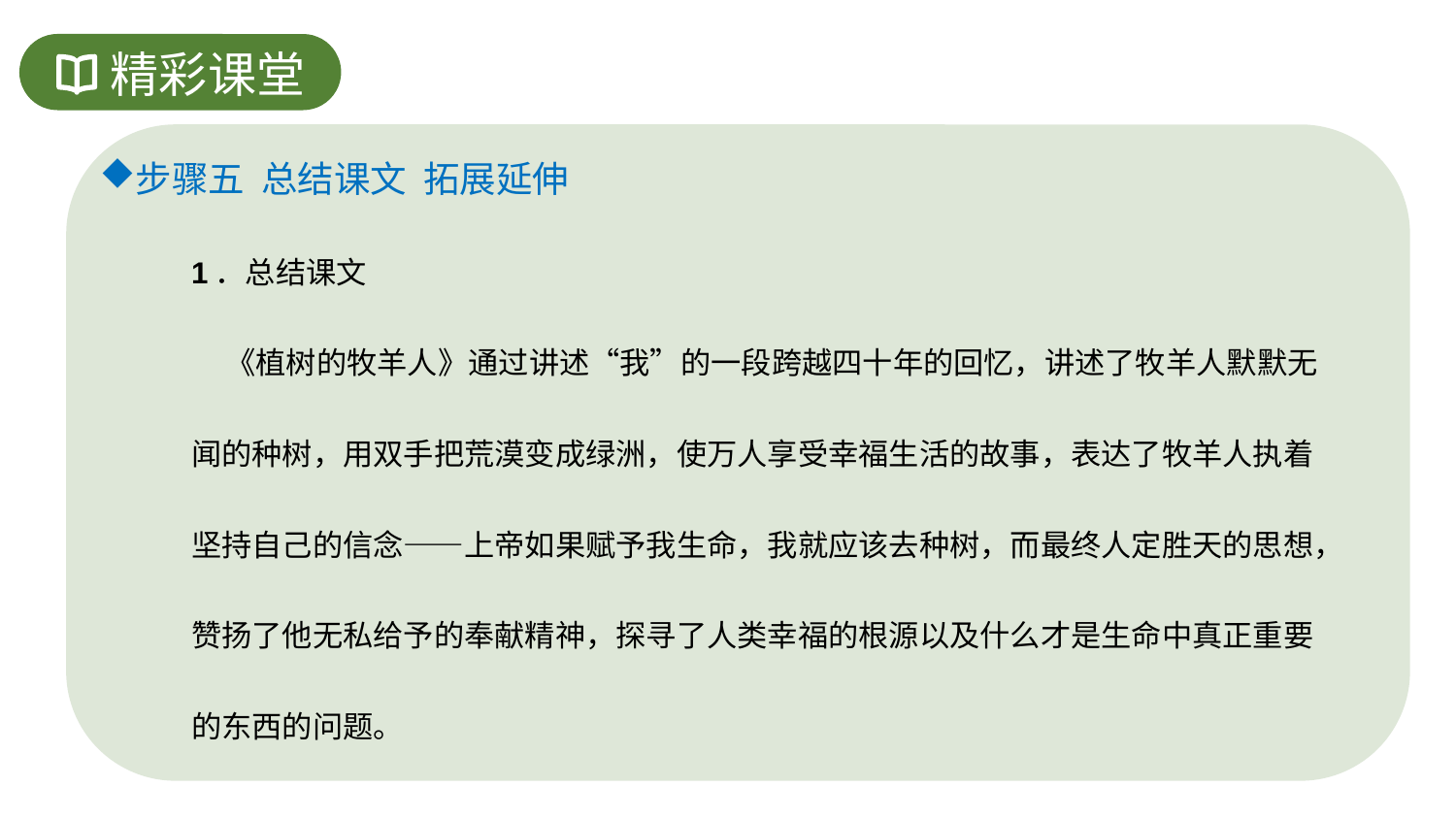

精彩课堂

步骤五  总结课文  拓展延伸
1．总结课文
    《植树的牧羊人》通过讲述“我”的一段跨越四十年的回忆，讲述了牧羊人默默无闻的种树，用双手把荒漠变成绿洲，使万人享受幸福生活的故事，表达了牧羊人执着坚持自己的信念——上帝如果赋予我生命，我就应该去种树，而最终人定胜天的思想，赞扬了他无私给予的奉献精神，探寻了人类幸福的根源以及什么才是生命中真正重要的东西的问题。